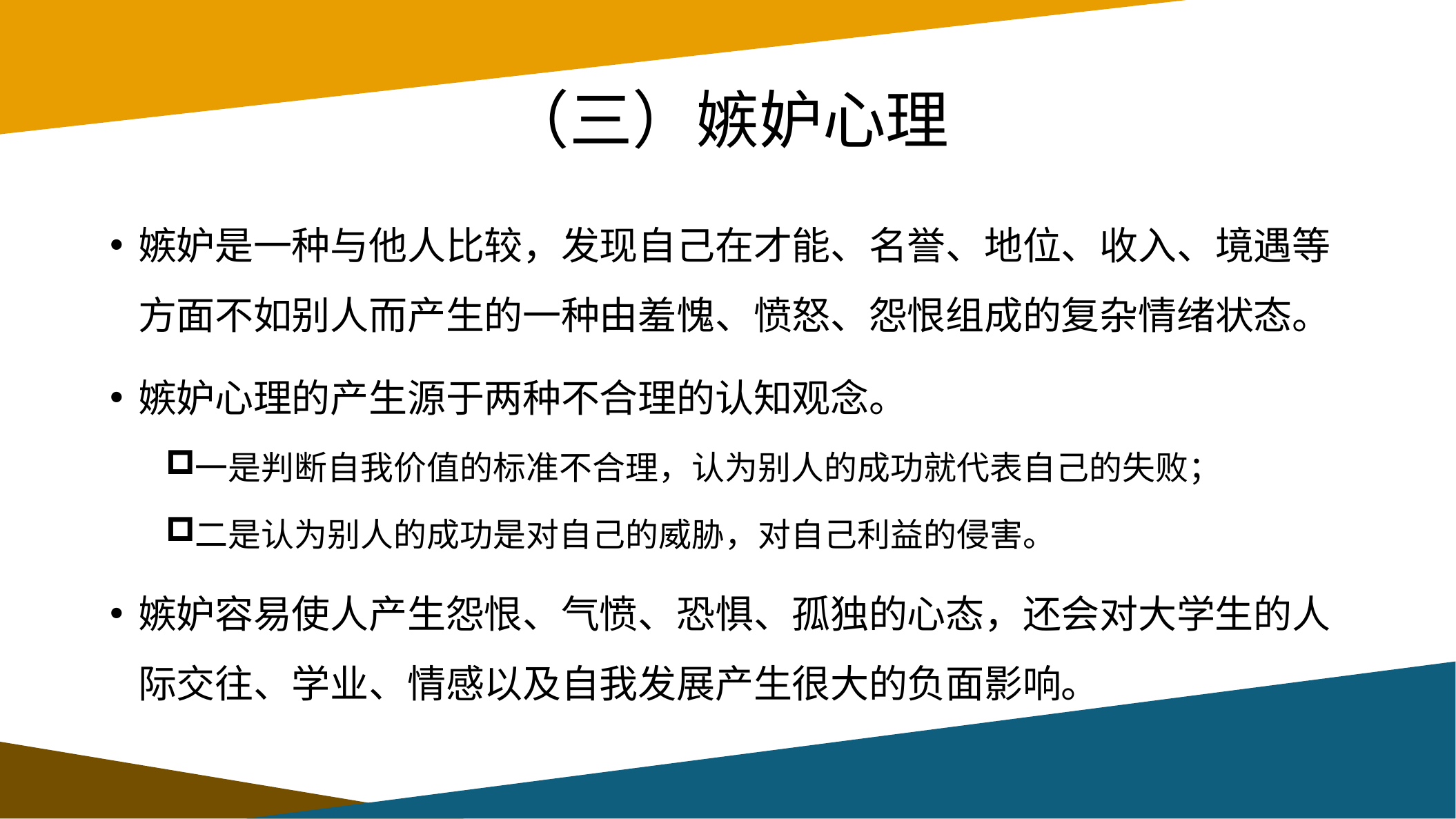

# （三）嫉妒心理
嫉妒是一种与他人比较，发现自己在才能、名誉、地位、收入、境遇等方面不如别人而产生的一种由羞愧、愤怒、怨恨组成的复杂情绪状态。
嫉妒心理的产生源于两种不合理的认知观念。
一是判断自我价值的标准不合理，认为别人的成功就代表自己的失败；
二是认为别人的成功是对自己的威胁，对自己利益的侵害。
嫉妒容易使人产生怨恨、气愤、恐惧、孤独的心态，还会对大学生的人际交往、学业、情感以及自我发展产生很大的负面影响。